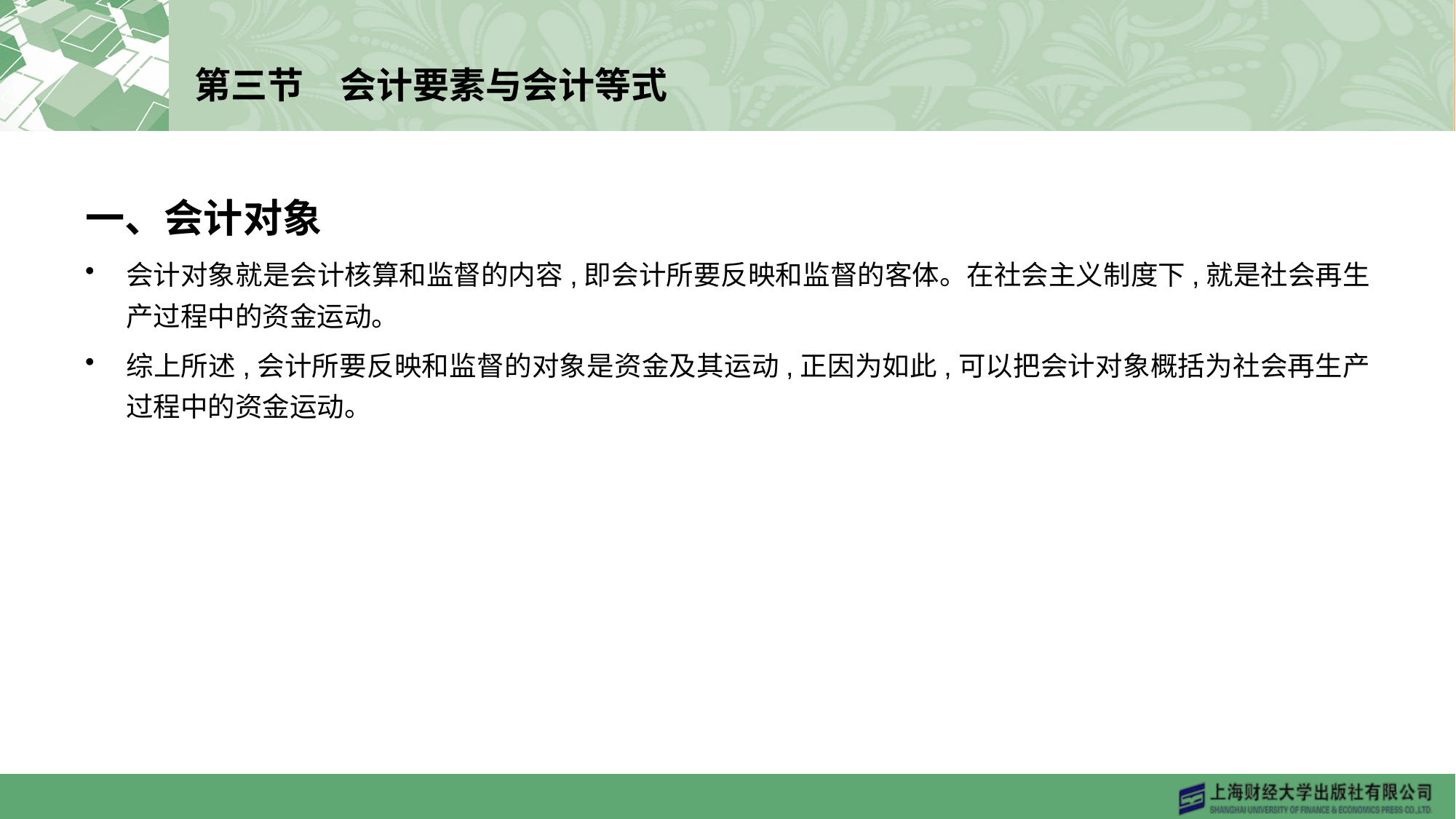

# 第三节　会计要素与会计等式
一、会计对象
会计对象就是会计核算和监督的内容,即会计所要反映和监督的客体。在社会主义制度下,就是社会再生产过程中的资金运动。
综上所述,会计所要反映和监督的对象是资金及其运动,正因为如此,可以把会计对象概括为社会再生产过程中的资金运动。